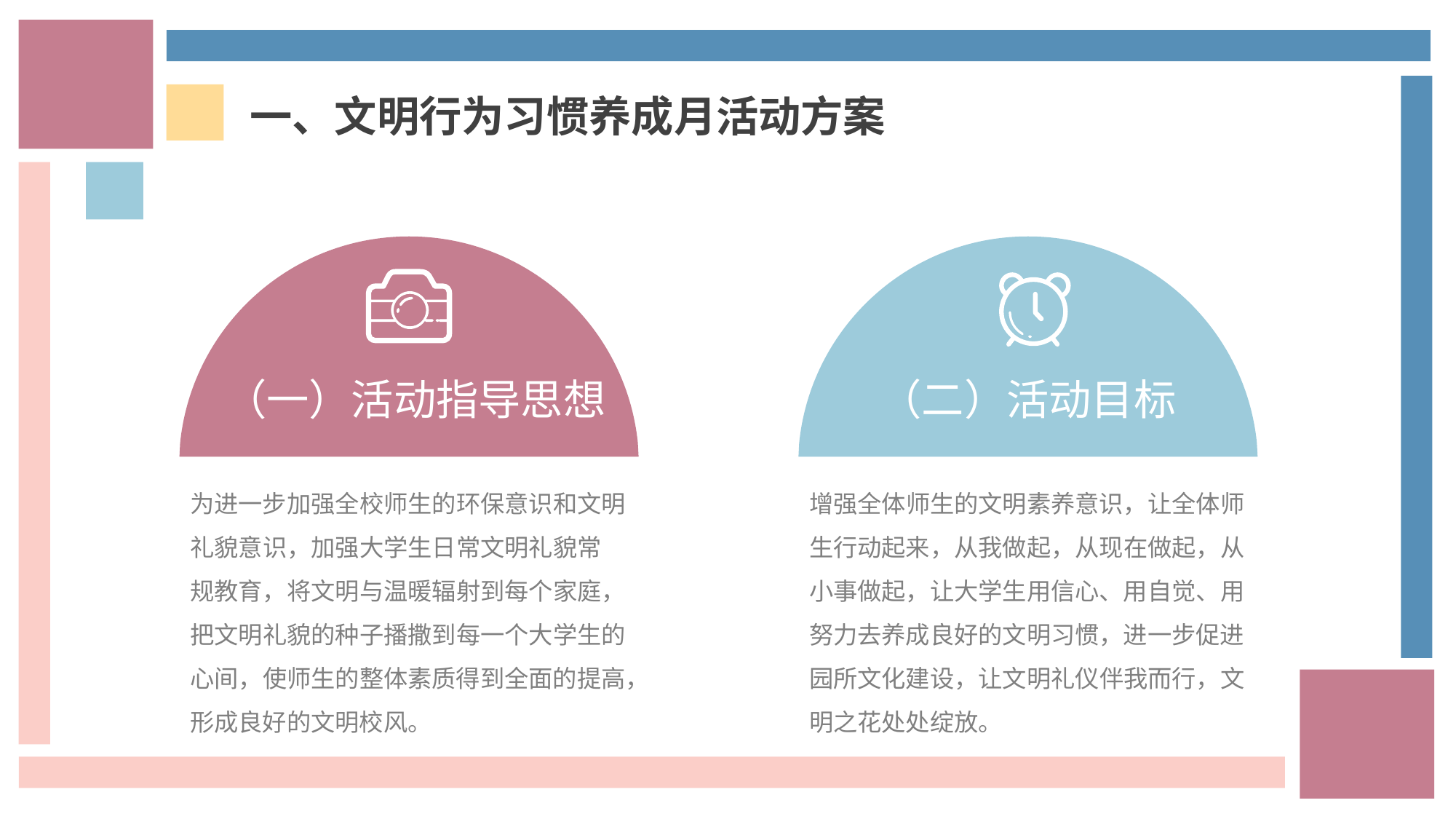

一、文明行为习惯养成月活动方案

（一）活动指导思想
（二）活动目标
增强全体师生的文明素养意识，让全体师生行动起来，从我做起，从现在做起，从
小事做起，让大学生用信心、用自觉、用努力去养成良好的文明习惯，进一步促进园所文化建设，让文明礼仪伴我而行，文明之花处处绽放。
为进一步加强全校师生的环保意识和文明礼貌意识，加强大学生日常文明礼貌常
规教育，将文明与温暖辐射到每个家庭，把文明礼貌的种子播撒到每一个大学生的心间，使师生的整体素质得到全面的提高，形成良好的文明校风。